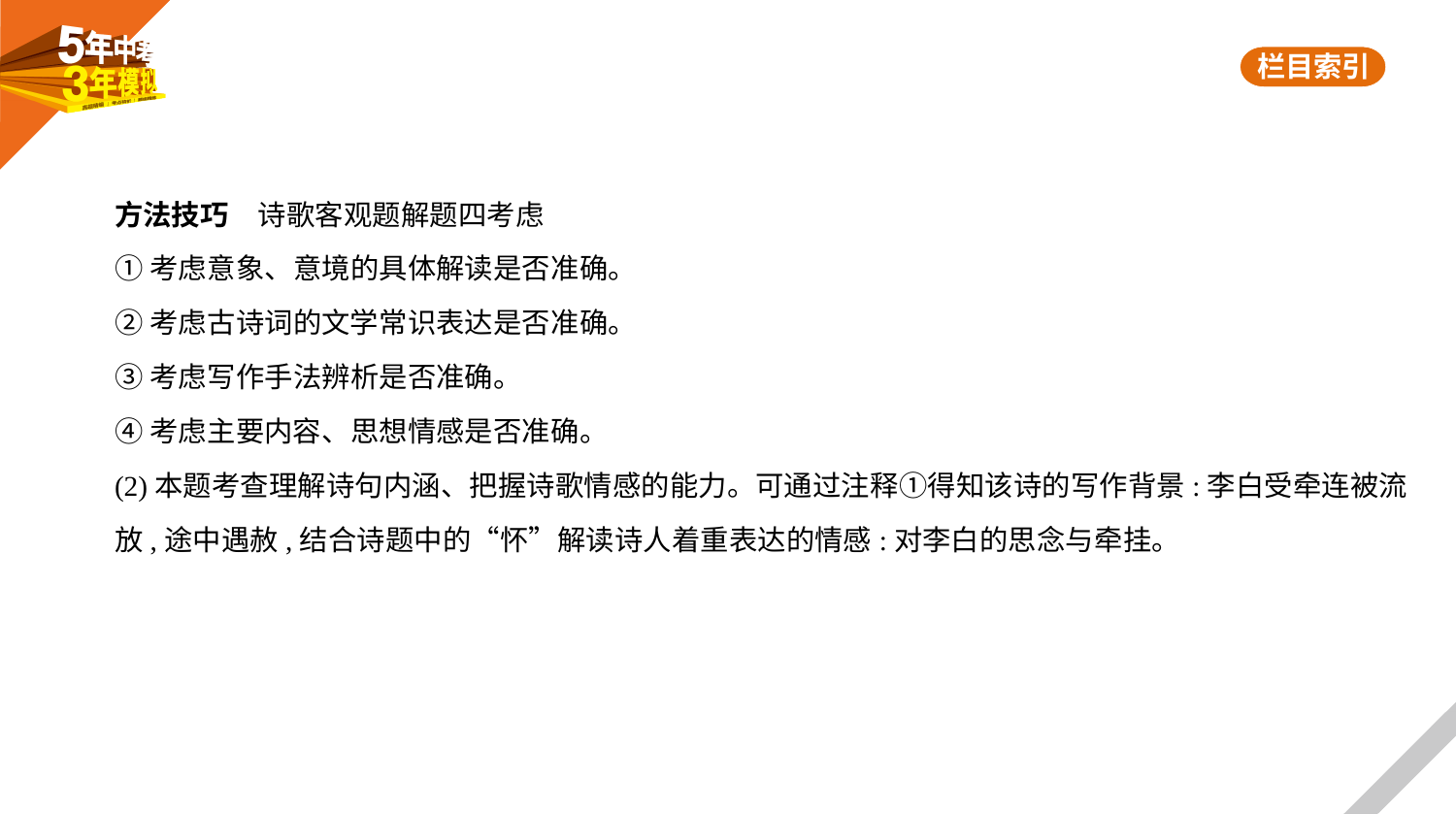

方法技巧　诗歌客观题解题四考虑
①考虑意象、意境的具体解读是否准确。
②考虑古诗词的文学常识表达是否准确。
③考虑写作手法辨析是否准确。
④考虑主要内容、思想情感是否准确。
(2)本题考查理解诗句内涵、把握诗歌情感的能力。可通过注释①得知该诗的写作背景:李白受牵连被流
放,途中遇赦,结合诗题中的“怀”解读诗人着重表达的情感:对李白的思念与牵挂。